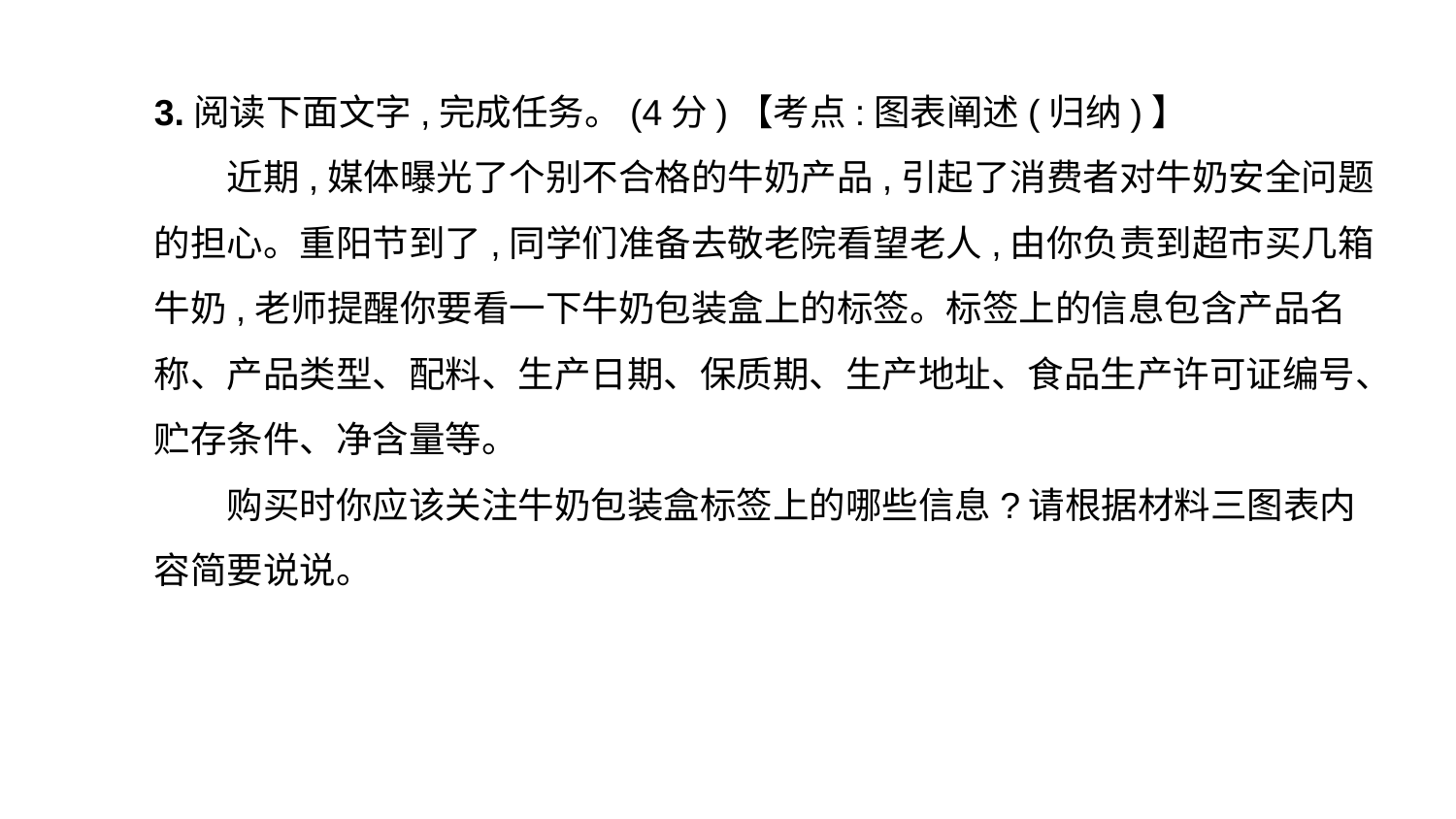

3.阅读下面文字,完成任务。(4分)【考点:图表阐述(归纳)】
　　近期,媒体曝光了个别不合格的牛奶产品,引起了消费者对牛奶安全问题的担心。重阳节到了,同学们准备去敬老院看望老人,由你负责到超市买几箱牛奶,老师提醒你要看一下牛奶包装盒上的标签。标签上的信息包含产品名称、产品类型、配料、生产日期、保质期、生产地址、食品生产许可证编号、贮存条件、净含量等。
　　购买时你应该关注牛奶包装盒标签上的哪些信息?请根据材料三图表内容简要说说。